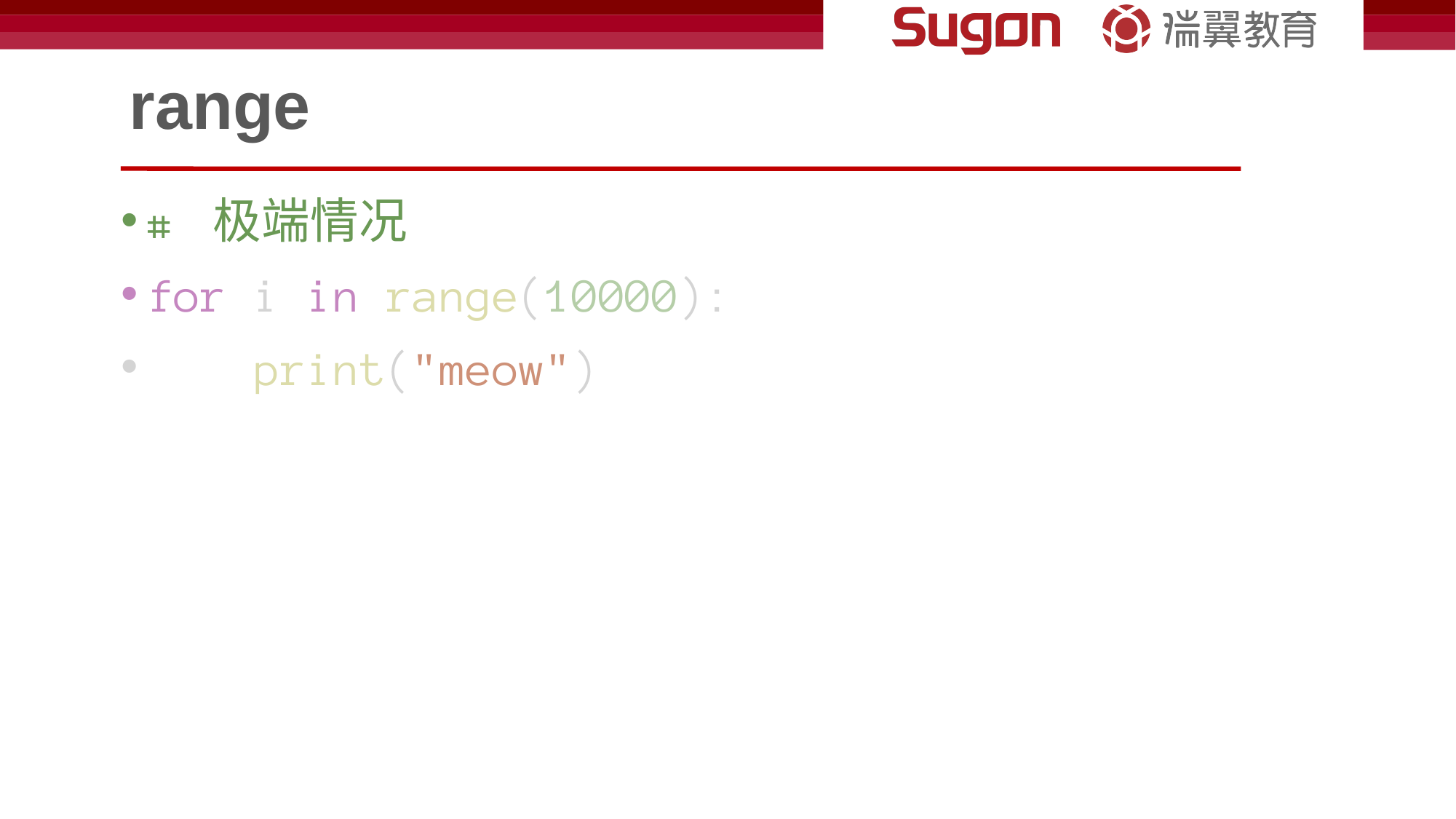

# range
# 极端情况
for i in range(10000):
    print("meow")